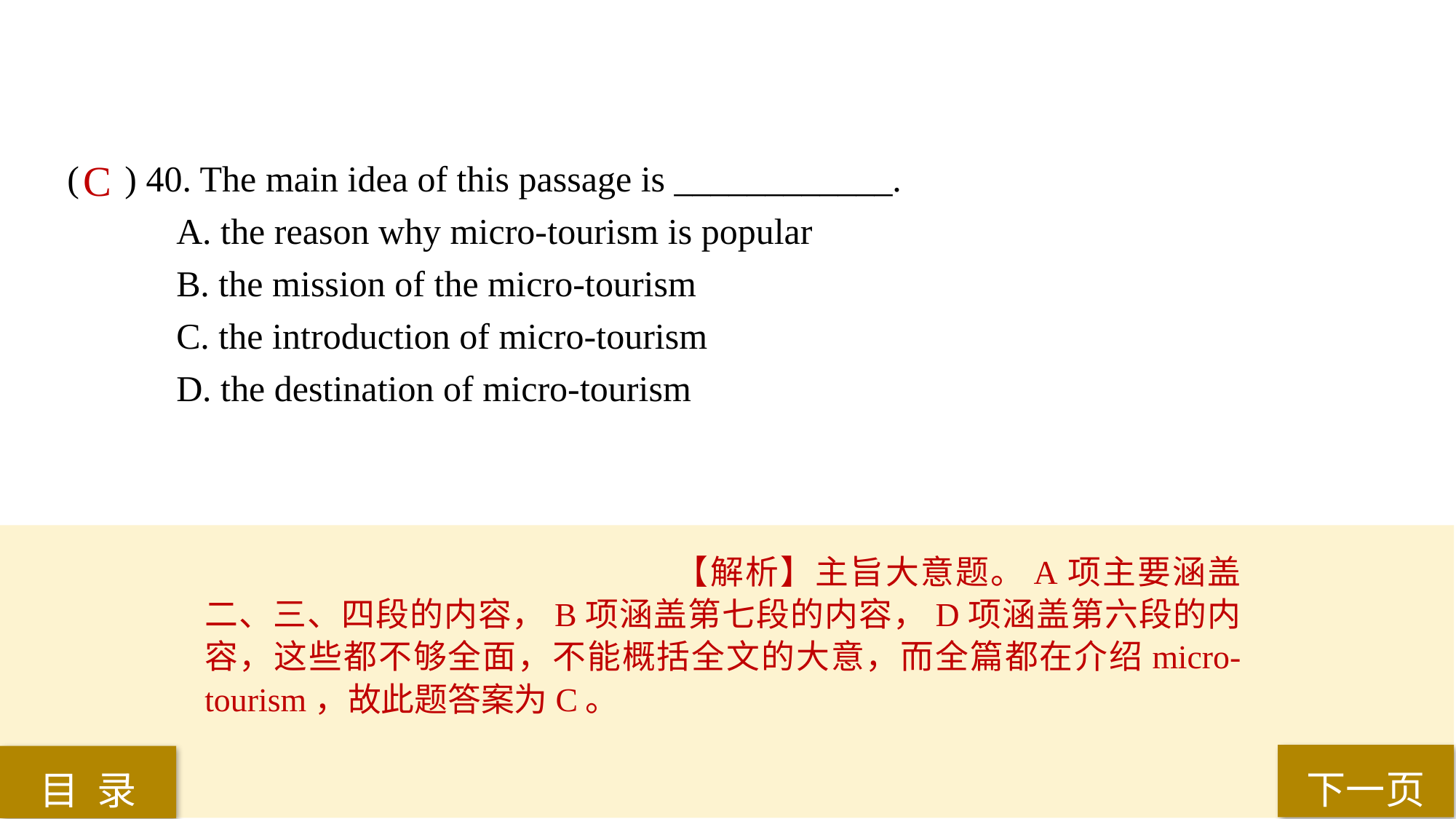

(     ) 40. The main idea of this passage is ____________.
A. the reason why micro-tourism is popular
B. the mission of the micro-tourism
C. the introduction of micro-tourism
D. the destination of micro-tourism
C
【解析】主旨大意题。A项主要涵盖二、三、四段的内容，B项涵盖第七段的内容，D项涵盖第六段的内容，这些都不够全面，不能概括全文的大意，而全篇都在介绍micro-tourism，故此题答案为C。